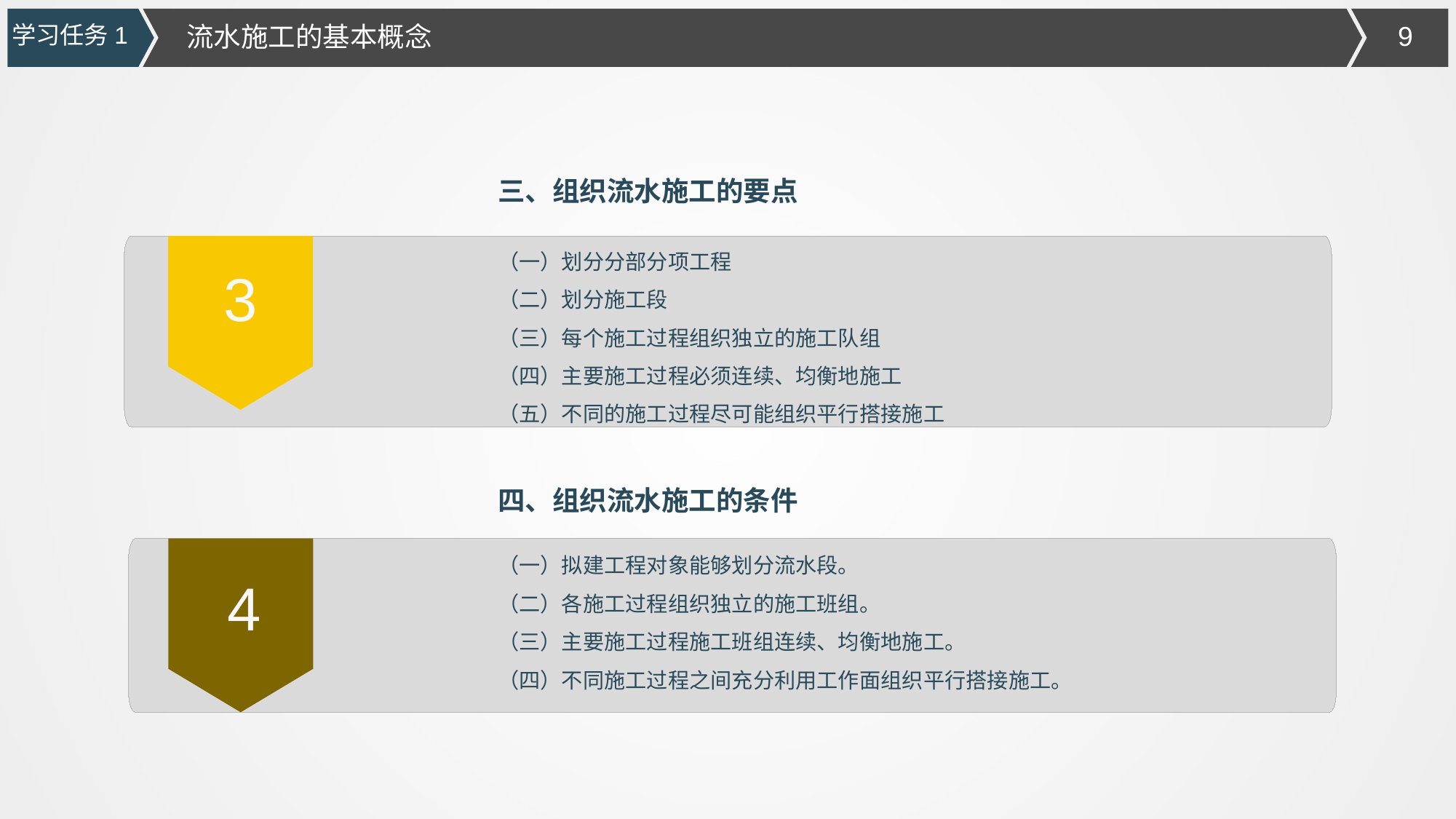

学习任务1
流水施工的基本概念
三、组织流水施工的要点
（一）划分分部分项工程
（二）划分施工段
（三）每个施工过程组织独立的施工队组
（四）主要施工过程必须连续、均衡地施工
（五）不同的施工过程尽可能组织平行搭接施工

3
四、组织流水施工的条件
（一）拟建工程对象能够划分流水段。
（二）各施工过程组织独立的施工班组。
（三）主要施工过程施工班组连续、均衡地施工。
（四）不同施工过程之间充分利用工作面组织平行搭接施工。

4